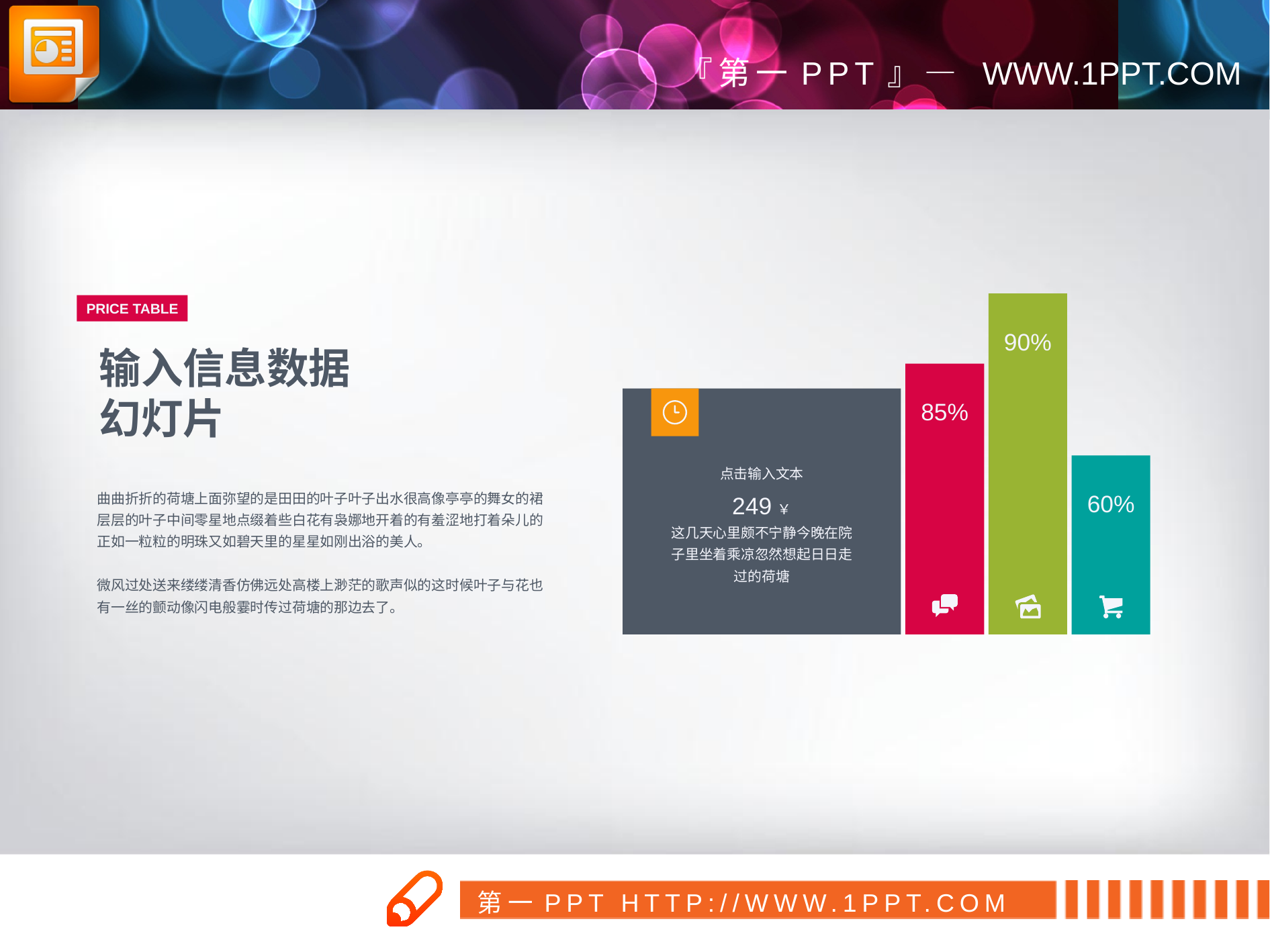

90%
PRICE TABLE
输入信息数据
幻灯片

85%

点击输入文本
249￥
这几天心里颇不宁静今晚在院子里坐着乘凉忽然想起日日走过的荷塘

60%
曲曲折折的荷塘上面弥望的是田田的叶子叶子出水很高像亭亭的舞女的裙层层的叶子中间零星地点缀着些白花有袅娜地开着的有羞涩地打着朵儿的正如一粒粒的明珠又如碧天里的星星如刚出浴的美人。

微风过处送来缕缕清香仿佛远处高楼上渺茫的歌声似的这时候叶子与花也有一丝的颤动像闪电般霎时传过荷塘的那边去了。